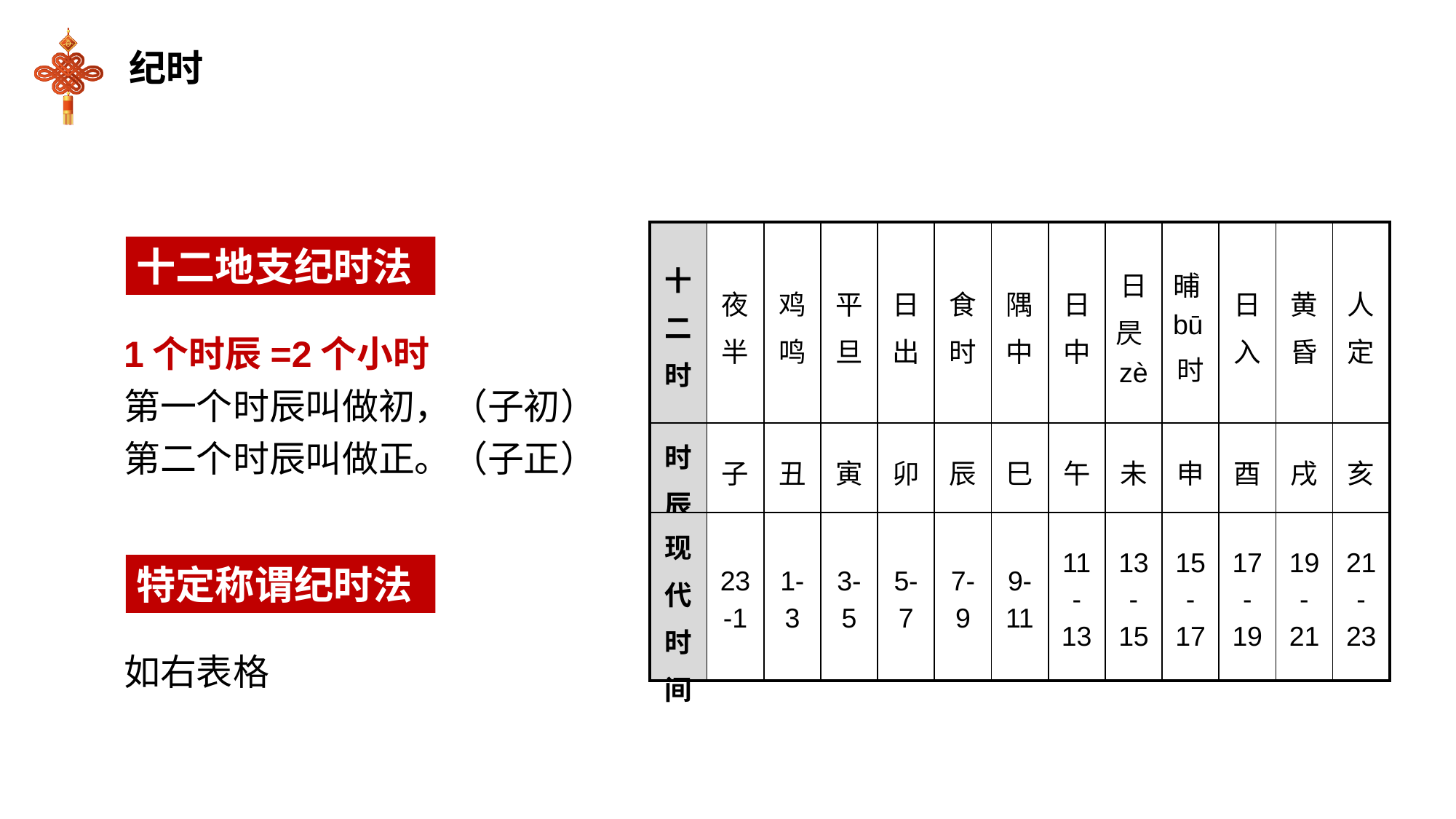

纪时
| 十二时 | 夜半 | 鸡鸣 | 平旦 | 日出 | 食时 | 隅中 | 日中 | 日昃zè | 晡bū时 | 日入 | 黄昏 | 人定 |
| --- | --- | --- | --- | --- | --- | --- | --- | --- | --- | --- | --- | --- |
| 时辰 | 子 | 丑 | 寅 | 卯 | 辰 | 巳 | 午 | 未 | 申 | 酉 | 戌 | 亥 |
| 现代时间 | 23-1 | 1-3 | 3-5 | 5-7 | 7-9 | 9-11 | 11-13 | 13-15 | 15-17 | 17-19 | 19-21 | 21-23 |
十二地支纪时法
1个时辰=2个小时
第一个时辰叫做初，（子初）
第二个时辰叫做正。（子正）
特定称谓纪时法
如右表格